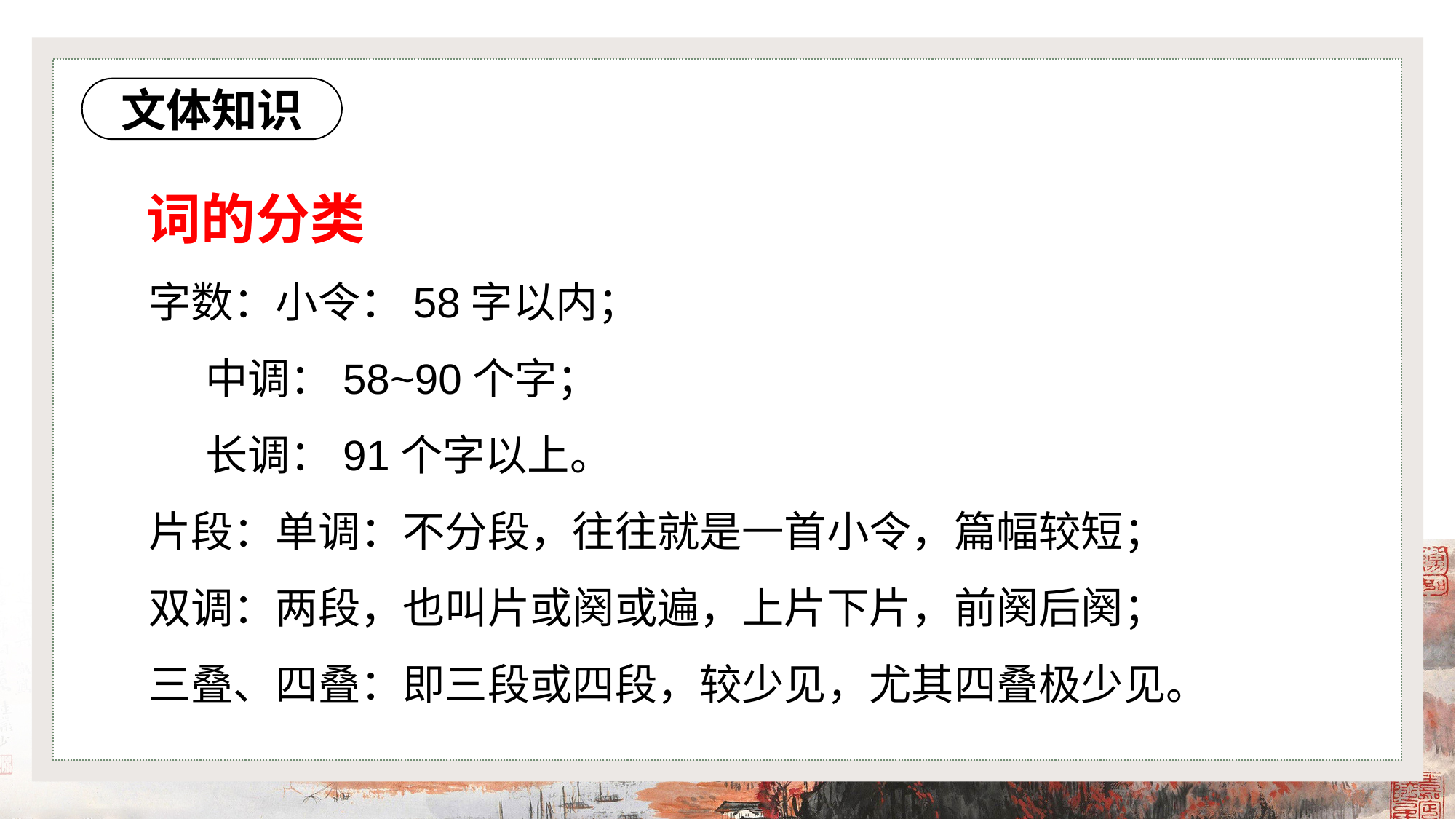

文体知识

词的分类
      字数：小令：58字以内；
            中调：58~90个字；
            长调：91个字以上。
      片段：单调：不分段，往往就是一首小令，篇幅较短；
      双调：两段，也叫片或阕或遍，上片下片，前阕后阕；
      三叠、四叠：即三段或四段，较少见，尤其四叠极少见。